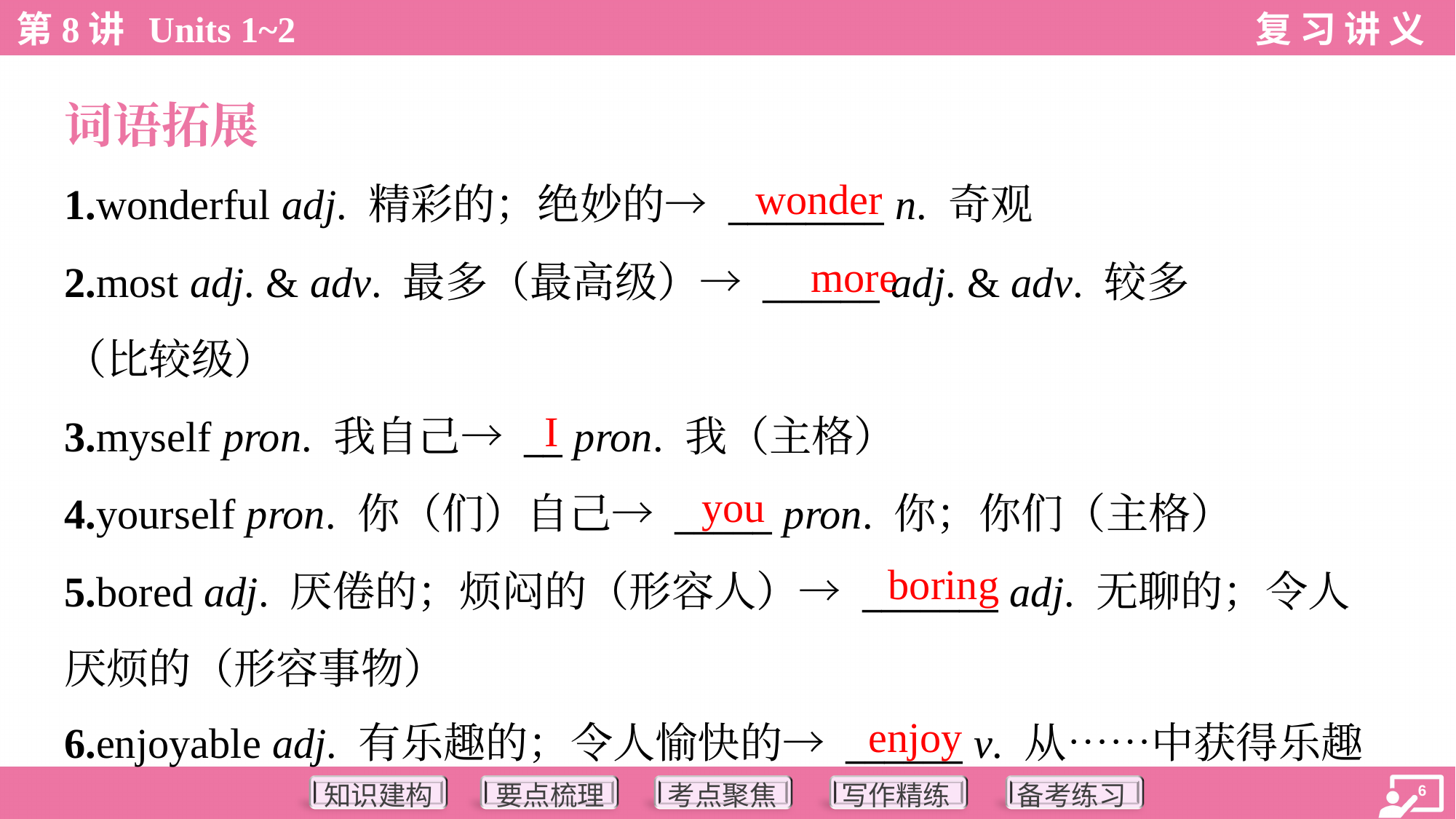

词语拓展
wonder
1.wonderful adj. 精彩的；绝妙的→ ________ n. 奇观
2.most adj. & adv. 最多（最高级）→ ______ adj. & adv. 较多
（比较级）
3.myself pron. 我自己→ __ pron. 我（主格）
4.yourself pron. 你（们）自己→ _____ pron. 你；你们（主格）
5.bored adj. 厌倦的；烦闷的（形容人）→ _______ adj. 无聊的；令人
厌烦的（形容事物）
6.enjoyable adj. 有乐趣的；令人愉快的→ ______ v. 从……中获得乐趣
more
I
you
boring
enjoy